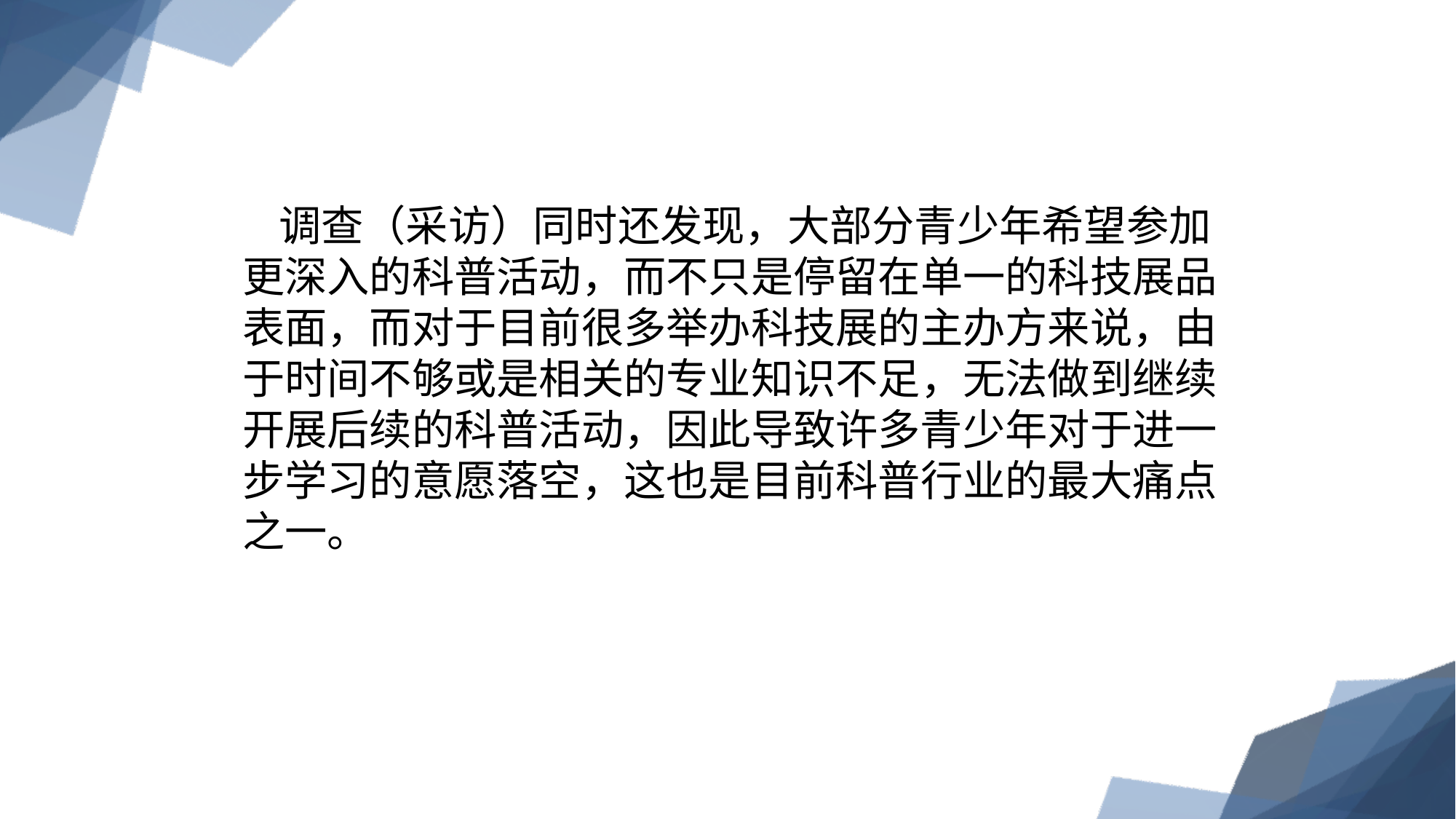

调查（采访）同时还发现，大部分青少年希望参加更深入的科普活动，而不只是停留在单一的科技展品表面，而对于目前很多举办科技展的主办方来说，由于时间不够或是相关的专业知识不足，无法做到继续开展后续的科普活动，因此导致许多青少年对于进一步学习的意愿落空，这也是目前科普行业的最大痛点之一。